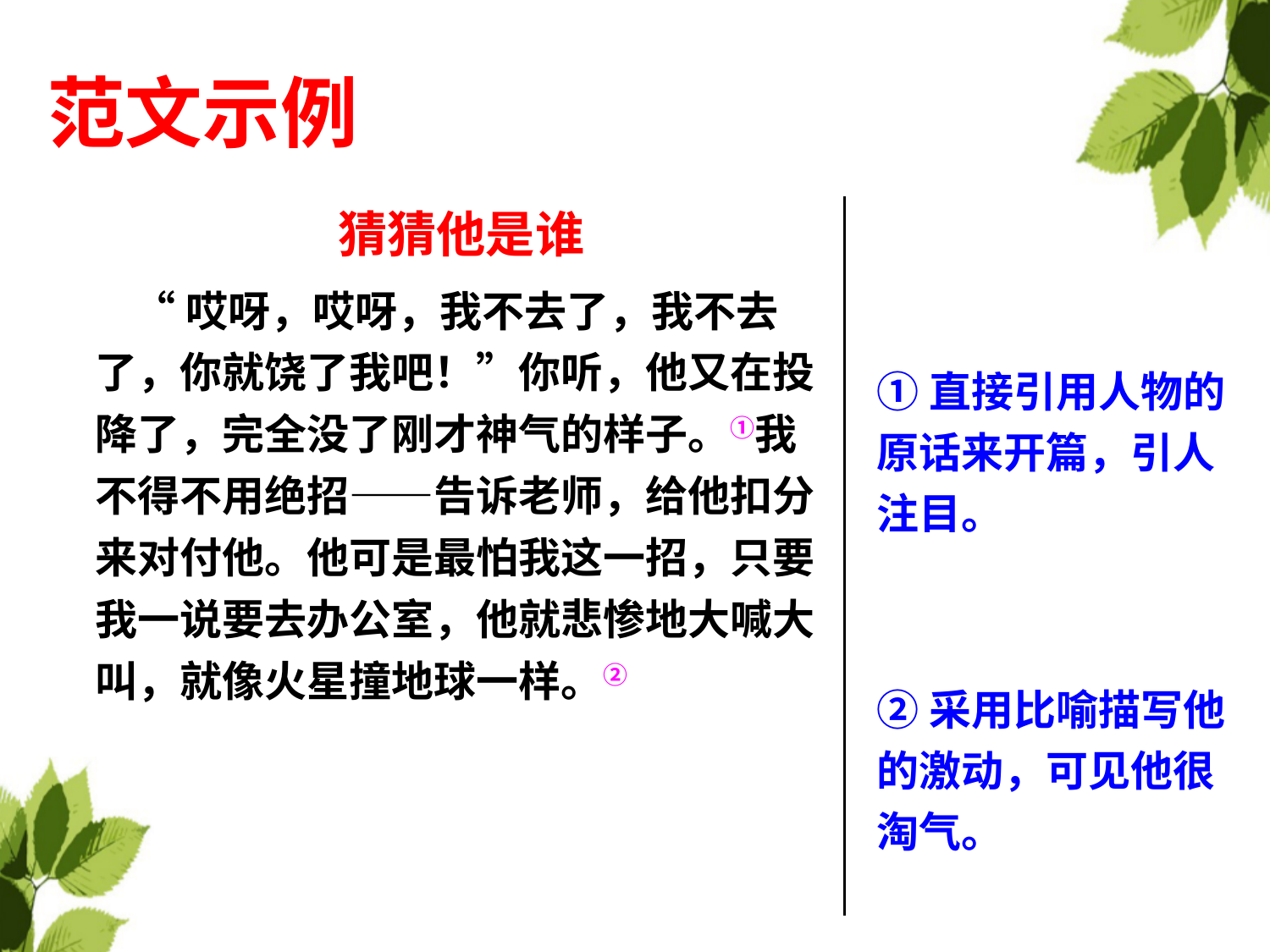

范文示例
猜猜他是谁
    “哎呀，哎呀，我不去了，我不去了，你就饶了我吧！”你听，他又在投降了，完全没了刚才神气的样子。①我不得不用绝招——告诉老师，给他扣分来对付他。他可是最怕我这一招，只要我一说要去办公室，他就悲惨地大喊大叫，就像火星撞地球一样。②
①直接引用人物的原话来开篇，引人注目。
②采用比喻描写他的激动，可见他很淘气。